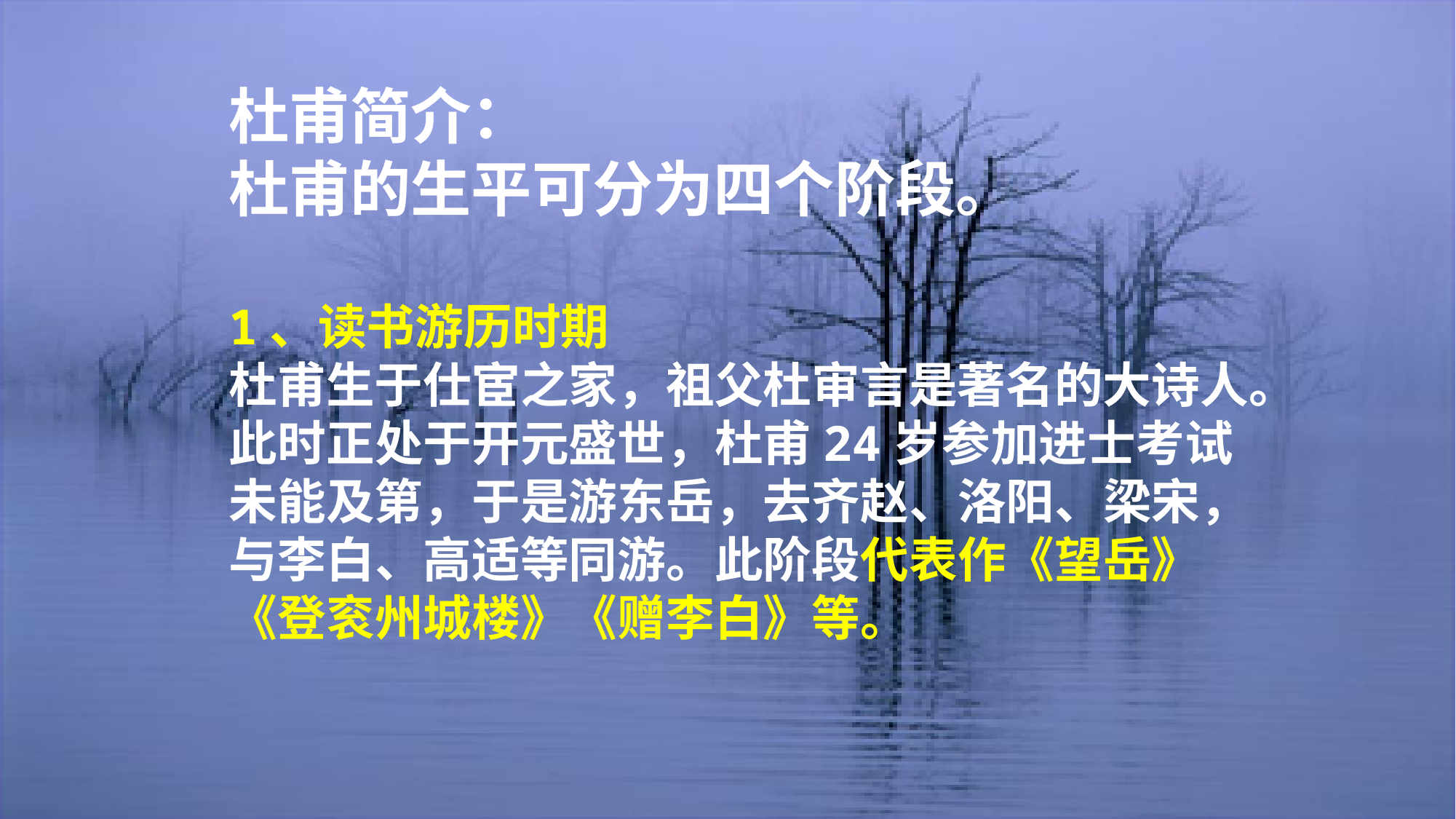

杜甫简介：
杜甫的生平可分为四个阶段。

1、读书游历时期
杜甫生于仕宦之家，祖父杜审言是著名的大诗人。此时正处于开元盛世，杜甫24岁参加进士考试未能及第，于是游东岳，去齐赵、洛阳、梁宋，与李白、高适等同游。此阶段代表作《望岳》《登衮州城楼》《赠李白》等。